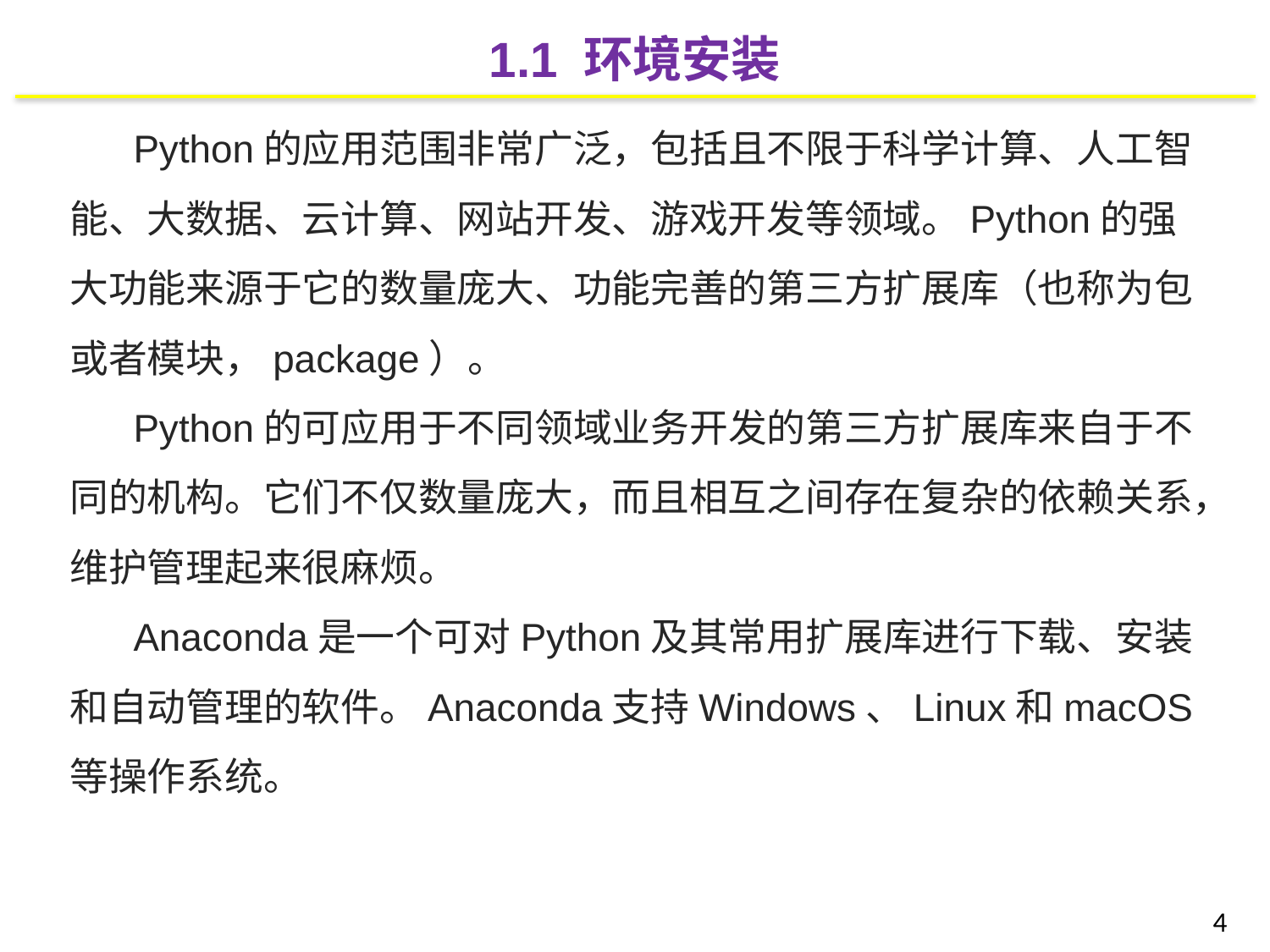

1.1 环境安装
Python的应用范围非常广泛，包括且不限于科学计算、人工智能、大数据、云计算、网站开发、游戏开发等领域。Python的强大功能来源于它的数量庞大、功能完善的第三方扩展库（也称为包或者模块，package）。
Python的可应用于不同领域业务开发的第三方扩展库来自于不同的机构。它们不仅数量庞大，而且相互之间存在复杂的依赖关系，维护管理起来很麻烦。
Anaconda是一个可对Python及其常用扩展库进行下载、安装和自动管理的软件。Anaconda支持Windows、Linux和macOS等操作系统。
4